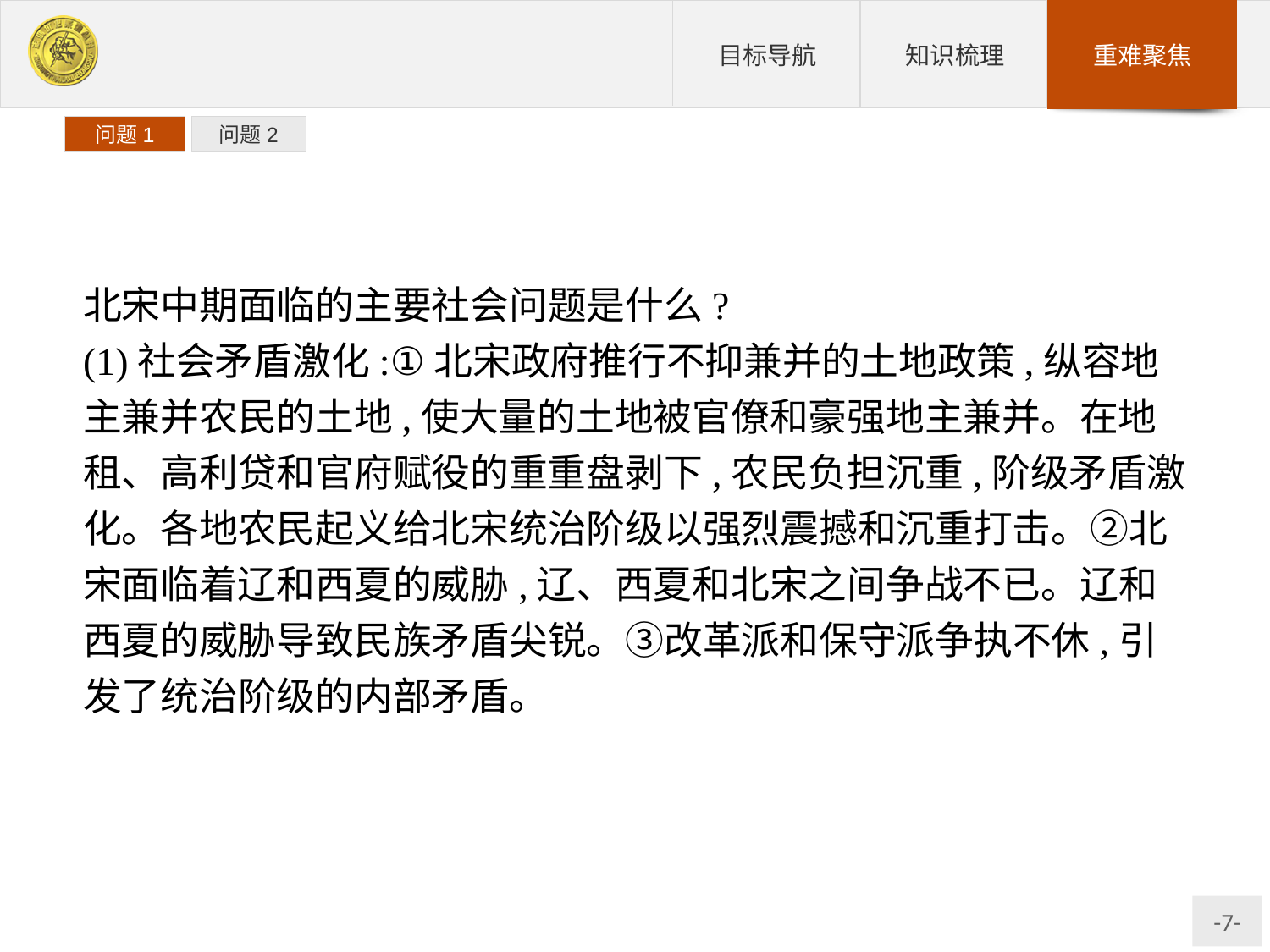

问题1
问题2
北宋中期面临的主要社会问题是什么?
(1)社会矛盾激化:①北宋政府推行不抑兼并的土地政策,纵容地主兼并农民的土地,使大量的土地被官僚和豪强地主兼并。在地租、高利贷和官府赋役的重重盘剥下,农民负担沉重,阶级矛盾激化。各地农民起义给北宋统治阶级以强烈震撼和沉重打击。②北宋面临着辽和西夏的威胁,辽、西夏和北宋之间争战不已。辽和西夏的威胁导致民族矛盾尖锐。③改革派和保守派争执不休,引发了统治阶级的内部矛盾。